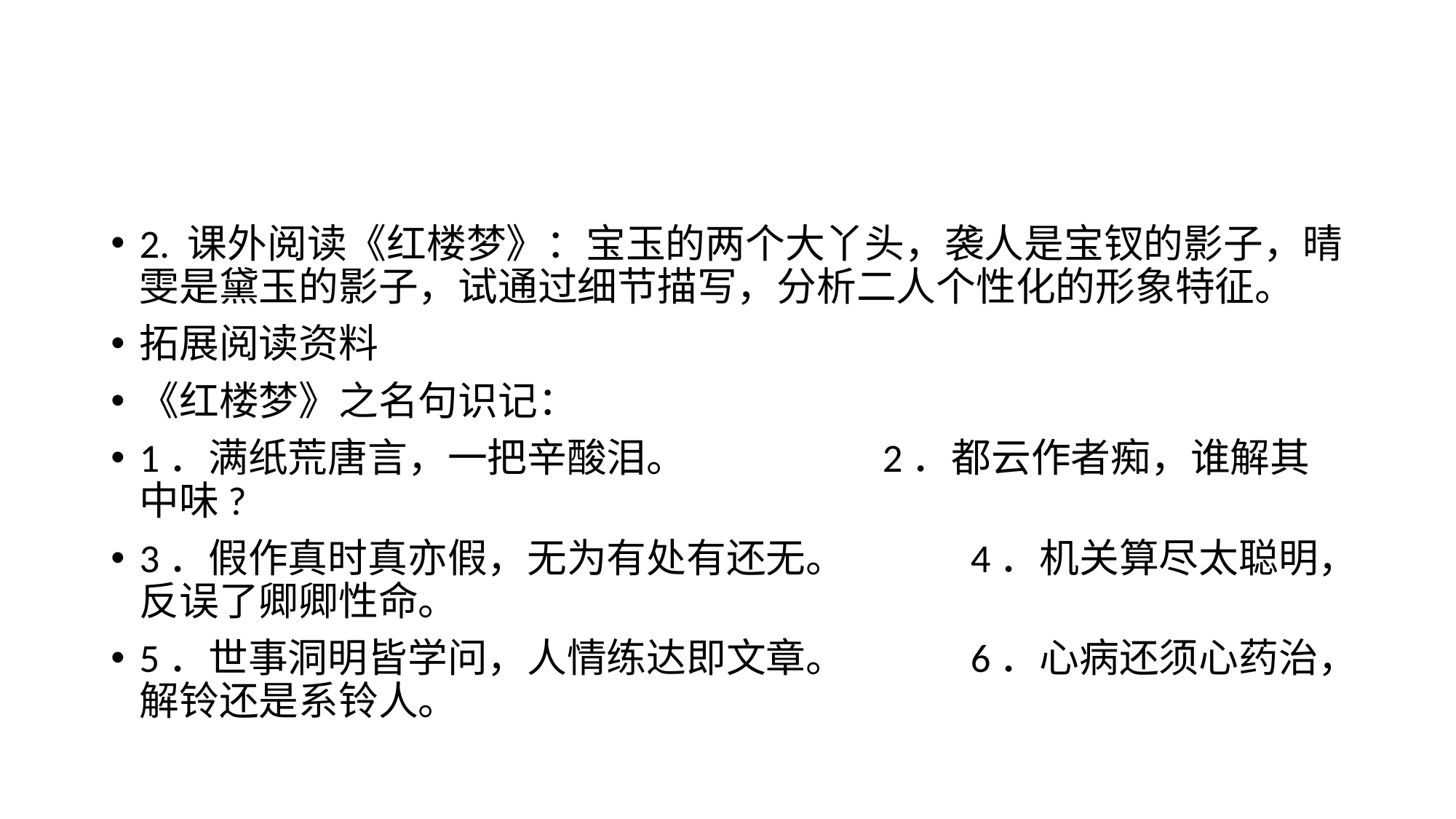

#
2. 课外阅读《红楼梦》：宝玉的两个大丫头，袭人是宝钗的影子，晴雯是黛玉的影子，试通过细节描写，分析二人个性化的形象特征。
拓展阅读资料
《红楼梦》之名句识记：
1．满纸荒唐言，一把辛酸泪。                     2．都云作者痴，谁解其中味?
3．假作真时真亦假，无为有处有还无。             4．机关算尽太聪明，反误了卿卿性命。
5．世事洞明皆学问，人情练达即文章。             6．心病还须心药治，解铃还是系铃人。